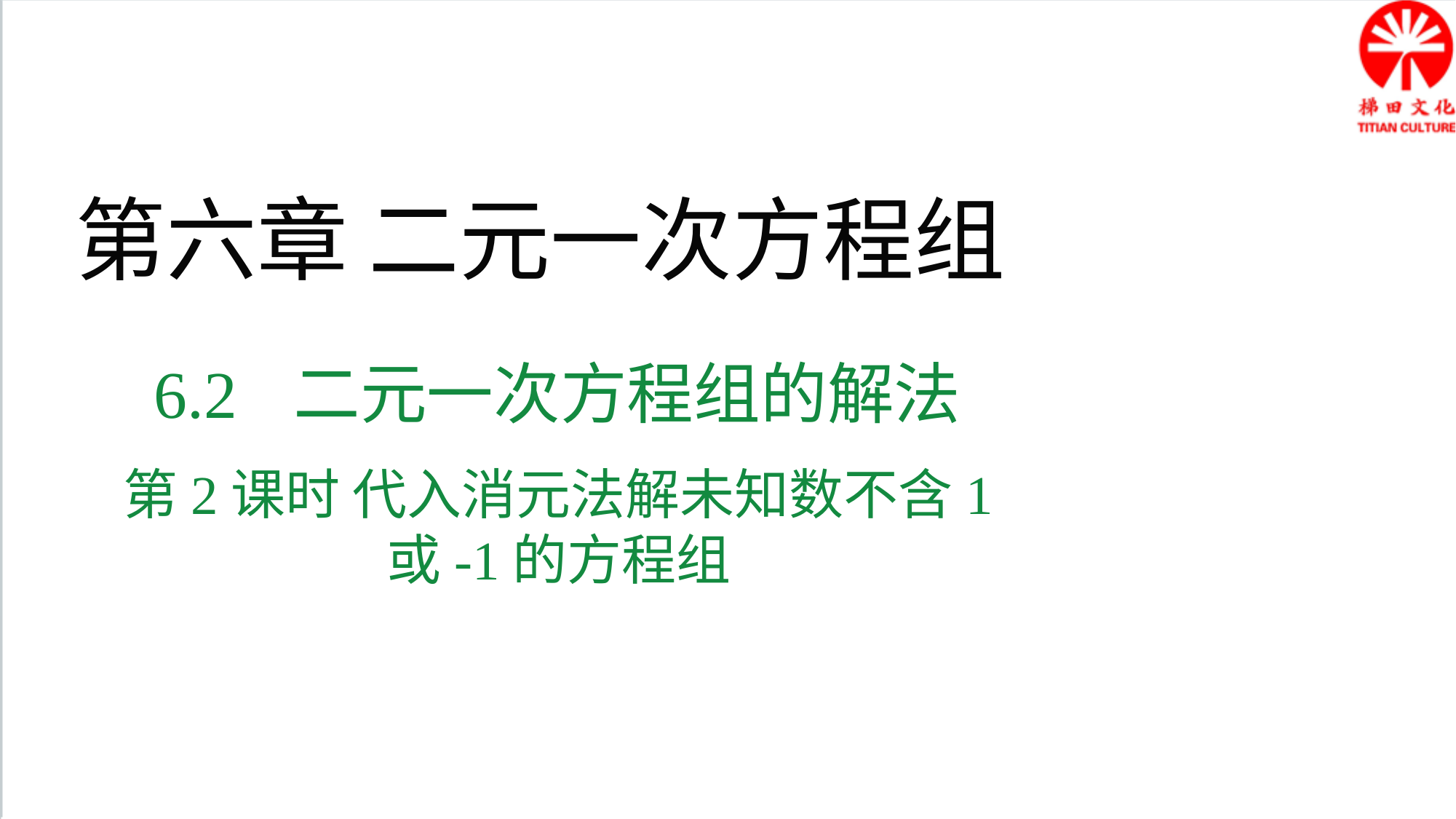

第六章 二元一次方程组
6.2 二元一次方程组的解法
第2课时 代入消元法解未知数不含1或-1的方程组